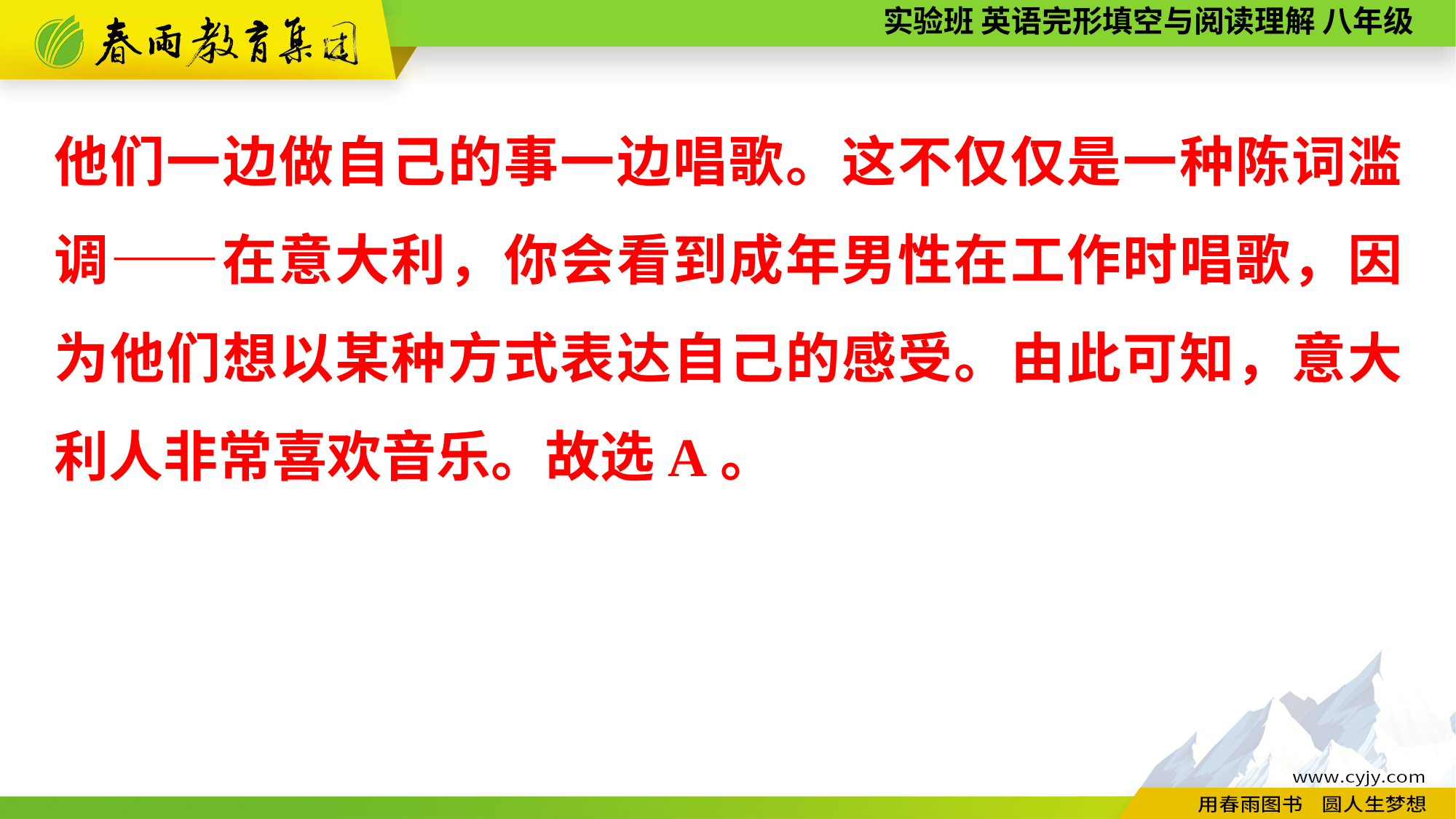

他们一边做自己的事一边唱歌。这不仅仅是一种陈词滥调——在意大利，你会看到成年男性在工作时唱歌，因为他们想以某种方式表达自己的感受。由此可知，意大利人非常喜欢音乐。故选A。